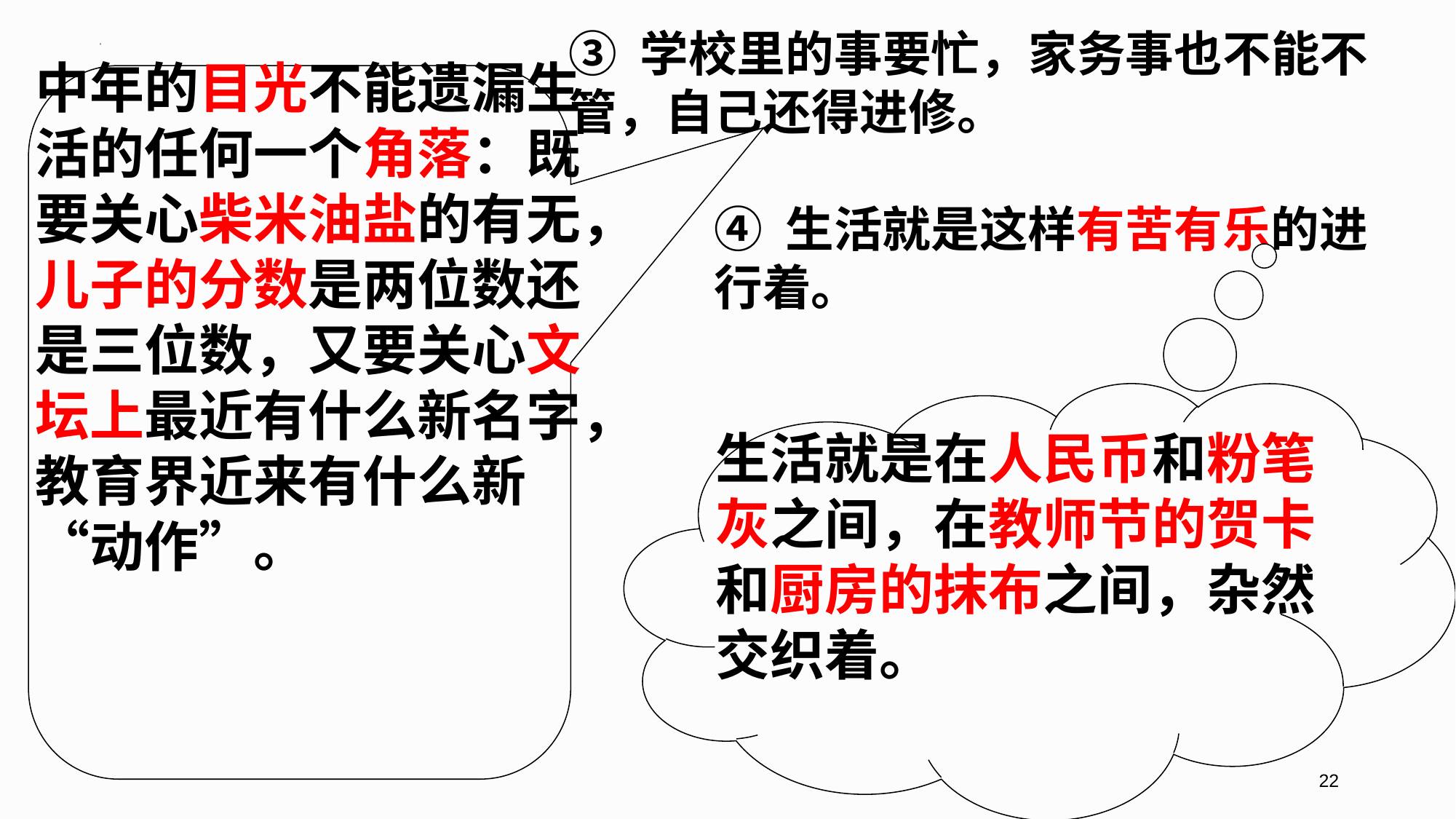

③ 学校里的事要忙，家务事也不能不管，自己还得进修。
中年的目光不能遗漏生活的任何一个角落：既要关心柴米油盐的有无，儿子的分数是两位数还是三位数，又要关心文坛上最近有什么新名字，教育界近来有什么新“动作”。

④ 生活就是这样有苦有乐的进行着。

生活就是在人民币和粉笔灰之间，在教师节的贺卡和厨房的抹布之间，杂然交织着。
22